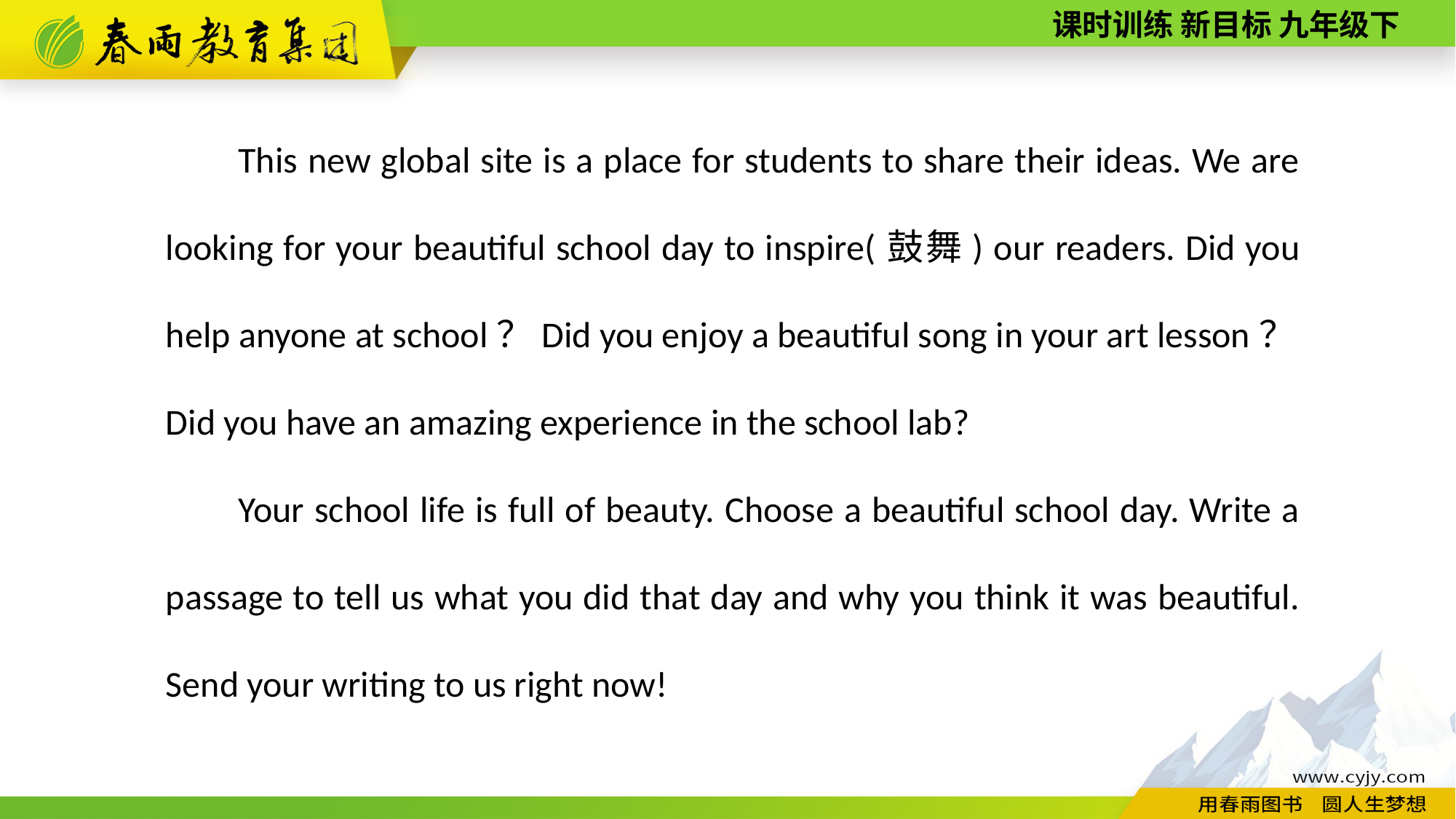

This new global site is a place for students to share their ideas. We are looking for your beautiful school day to inspire(鼓舞) our readers. Did you help anyone at school？Did you enjoy a beautiful song in your art lesson？Did you have an amazing experience in the school lab?
Your school life is full of beauty. Choose a beautiful school day. Write a passage to tell us what you did that day and why you think it was beautiful. Send your writing to us right now!